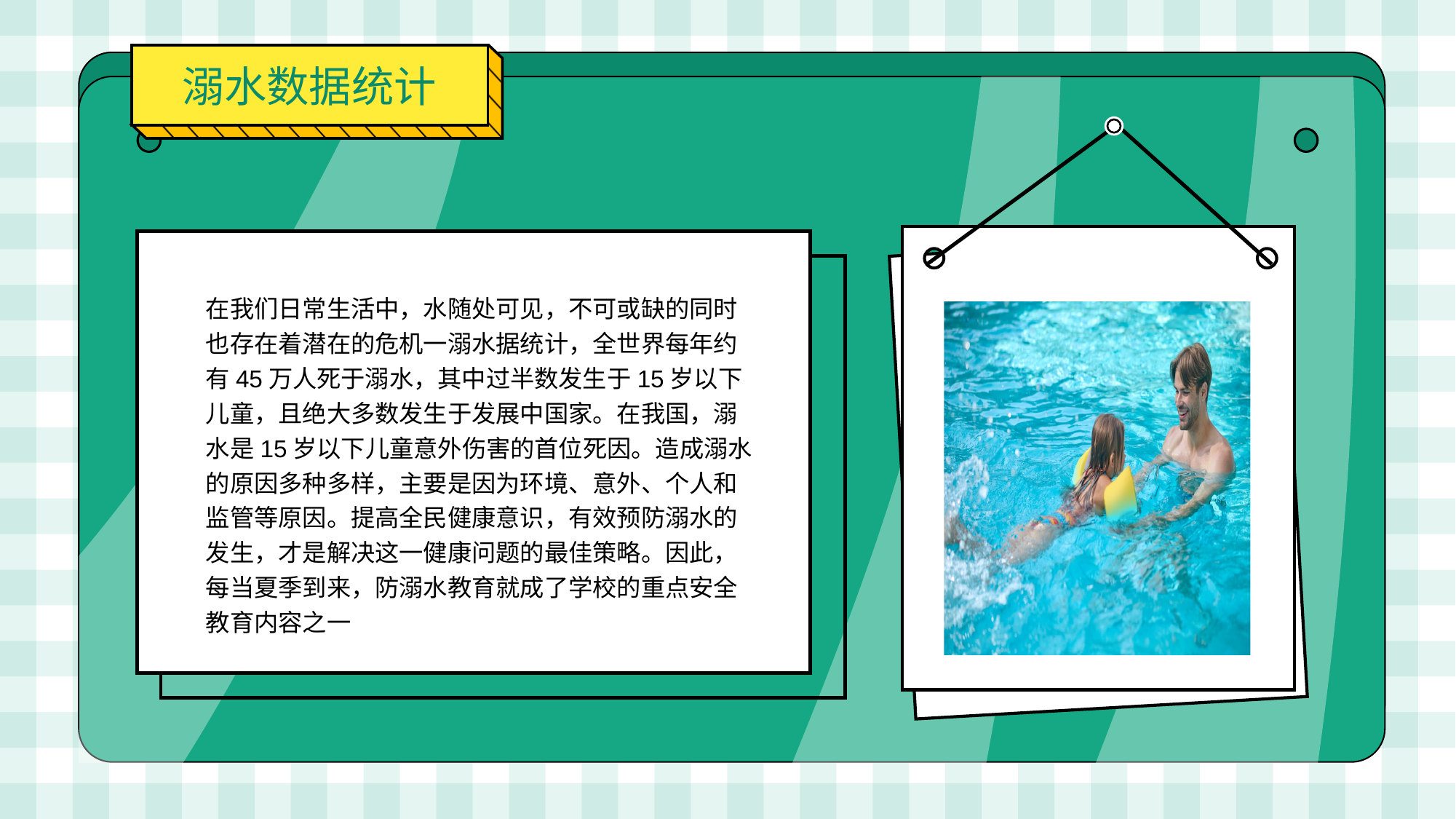

溺水数据统计

在我们日常生活中，水随处可见，不可或缺的同时也存在着潜在的危机一溺水据统计，全世界每年约有45万人死于溺水，其中过半数发生于15岁以下儿童，且绝大多数发生于发展中国家。在我国，溺水是15岁以下儿童意外伤害的首位死因。造成溺水的原因多种多样，主要是因为环境、意外、个人和监管等原因。提高全民健康意识，有效预防溺水的发生，才是解决这一健康问题的最佳策略。因此，每当夏季到来，防溺水教育就成了学校的重点安全教育内容之一